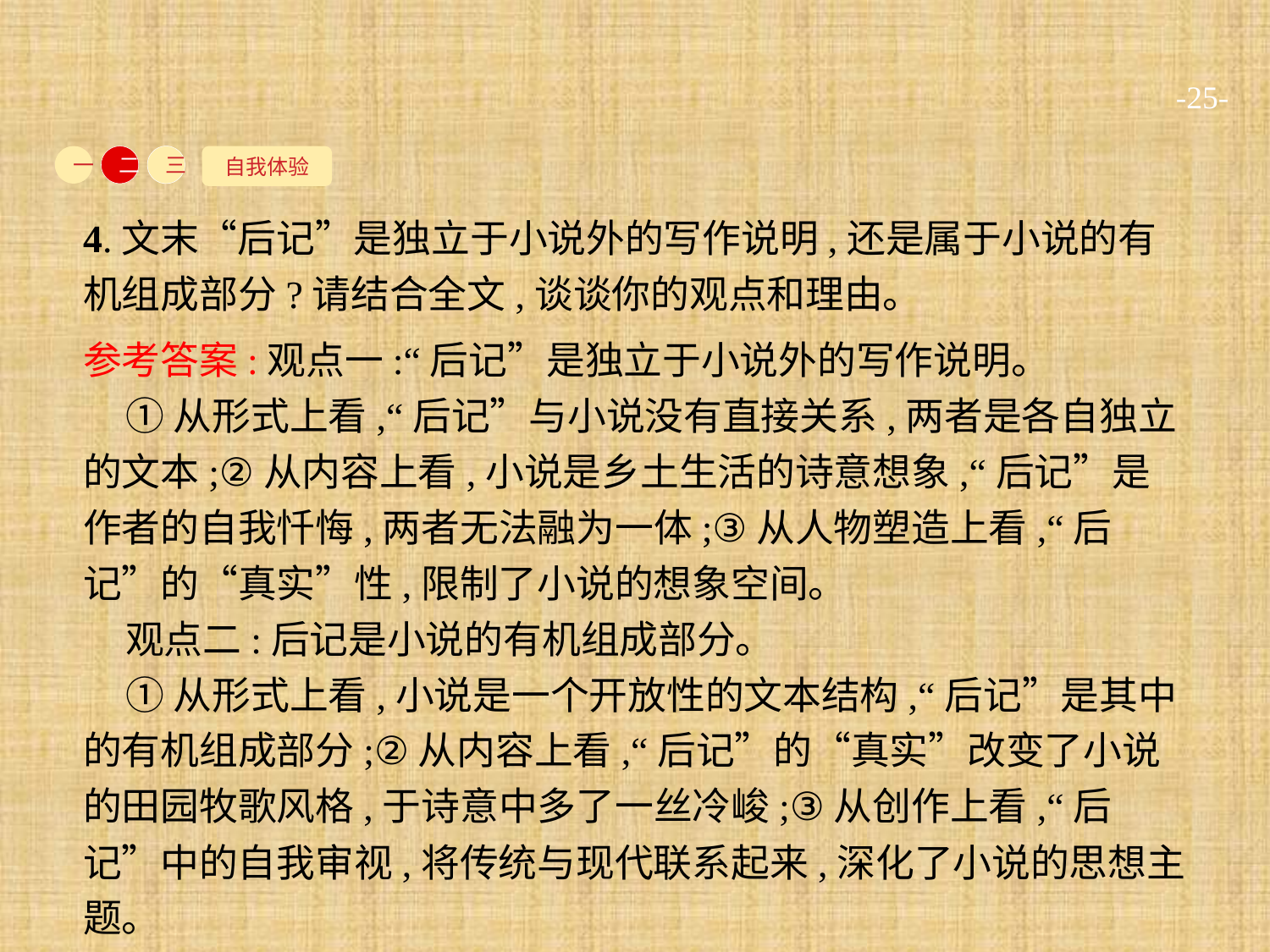

-25-
自我体验
一
二
三
4.文末“后记”是独立于小说外的写作说明,还是属于小说的有机组成部分?请结合全文,谈谈你的观点和理由。
参考答案:观点一:“后记”是独立于小说外的写作说明。
①从形式上看,“后记”与小说没有直接关系,两者是各自独立的文本;②从内容上看,小说是乡土生活的诗意想象,“后记”是作者的自我忏悔,两者无法融为一体;③从人物塑造上看,“后记”的“真实”性,限制了小说的想象空间。
观点二:后记是小说的有机组成部分。
①从形式上看,小说是一个开放性的文本结构,“后记”是其中的有机组成部分;②从内容上看,“后记”的“真实”改变了小说的田园牧歌风格,于诗意中多了一丝冷峻;③从创作上看,“后记”中的自我审视,将传统与现代联系起来,深化了小说的思想主题。